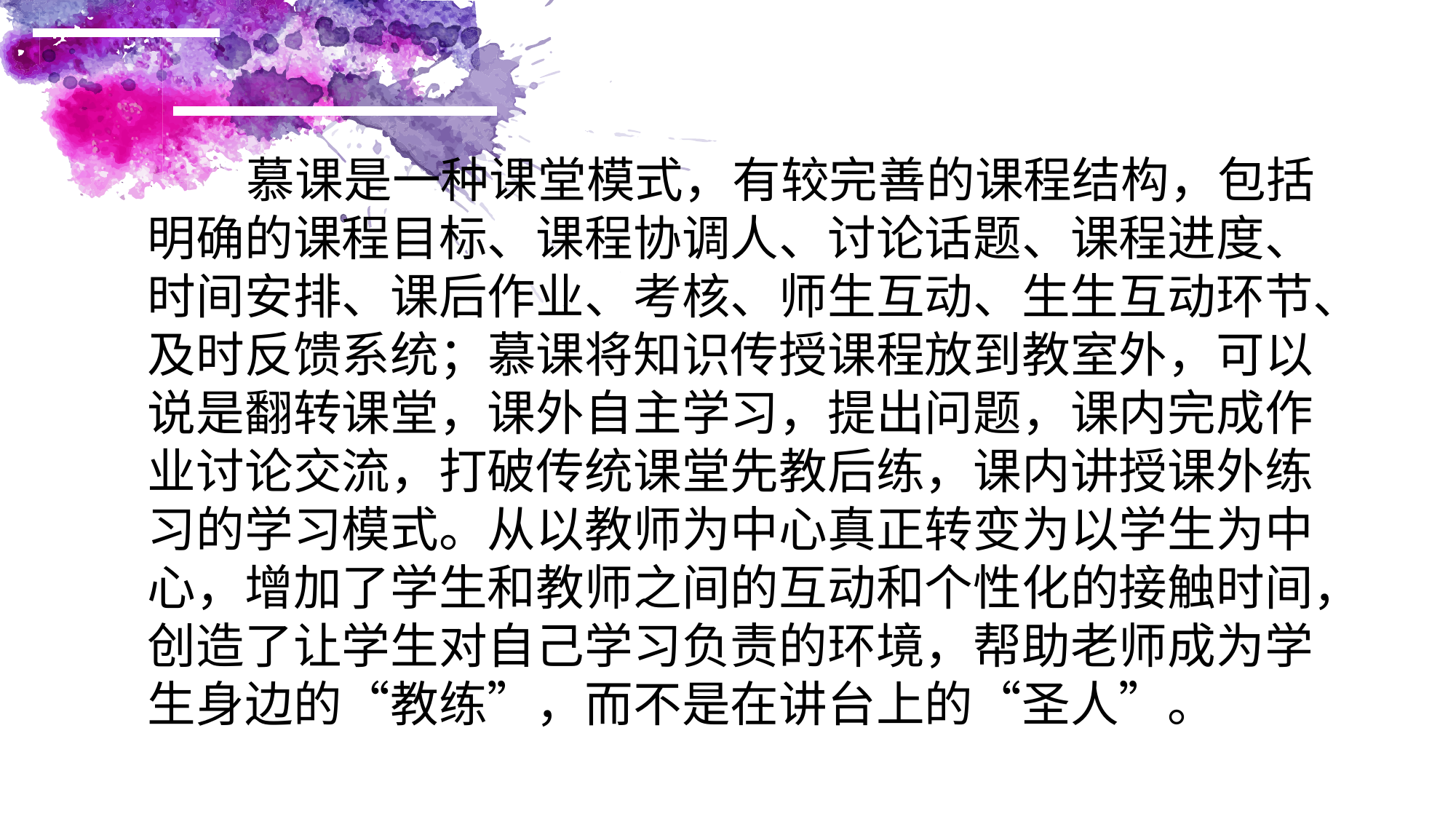

慕课是一种课堂模式，有较完善的课程结构，包括明确的课程目标、课程协调人、讨论话题、课程进度、时间安排、课后作业、考核、师生互动、生生互动环节、及时反馈系统；慕课将知识传授课程放到教室外，可以说是翻转课堂，课外自主学习，提出问题，课内完成作业讨论交流，打破传统课堂先教后练，课内讲授课外练习的学习模式。从以教师为中心真正转变为以学生为中心，增加了学生和教师之间的互动和个性化的接触时间，创造了让学生对自己学习负责的环境，帮助老师成为学生身边的“教练”，而不是在讲台上的“圣人”。